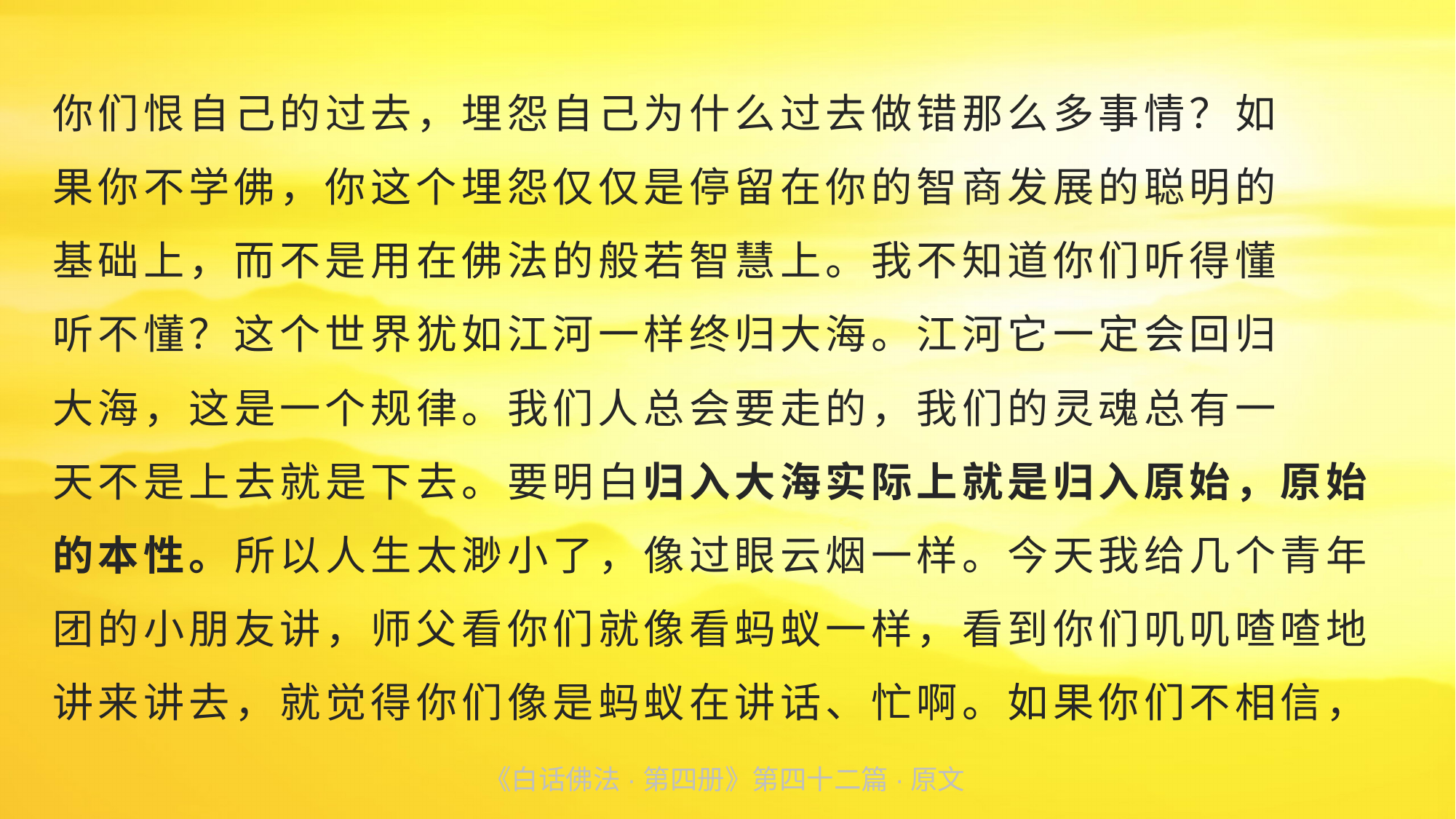

你们恨自己的过去，埋怨自己为什么过去做错那么多事情？如
果你不学佛，你这个埋怨仅仅是停留在你的智商发展的聪明的
基础上，而不是用在佛法的般若智慧上。我不知道你们听得懂
听不懂？这个世界犹如江河一样终归大海。江河它一定会回归
大海，这是一个规律。我们人总会要走的，我们的灵魂总有一
天不是上去就是下去。要明白归入大海实际上就是归入原始，原始的本性。所以人生太渺小了，像过眼云烟一样。今天我给几个青年团的小朋友讲，师父看你们就像看蚂蚁一样，看到你们叽叽喳喳地讲来讲去，就觉得你们像是蚂蚁在讲话、忙啊。如果你们不相信，
《白话佛法·第四册》第四十二篇·原文